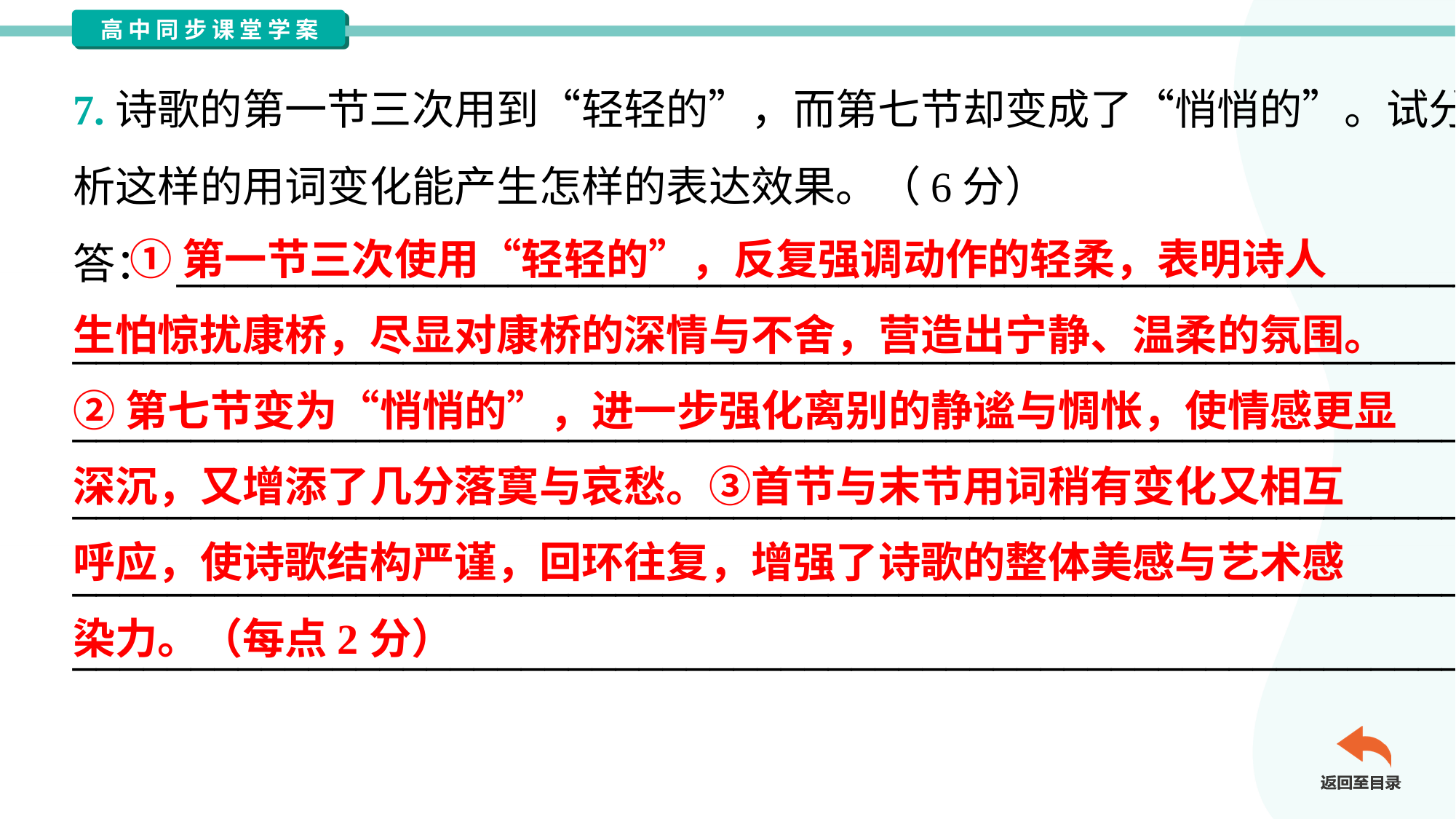

7.诗歌的第一节三次用到“轻轻的”，而第七节却变成了“悄悄的”。试分
析这样的用词变化能产生怎样的表达效果。（6分）
答： ________________________________________________________
_____________________________________________________________
_____________________________________________________________
_____________________________________________________________
_____________________________________________________________
_____________________________________________________________
      ①第一节三次使用“轻轻的”，反复强调动作的轻柔，表明诗人
生怕惊扰康桥，尽显对康桥的深情与不舍，营造出宁静、温柔的氛围。
②第七节变为“悄悄的”，进一步强化离别的静谧与惆怅，使情感更显
深沉，又增添了几分落寞与哀愁。③首节与末节用词稍有变化又相互
呼应，使诗歌结构严谨，回环往复，增强了诗歌的整体美感与艺术感
染力。（每点2分）